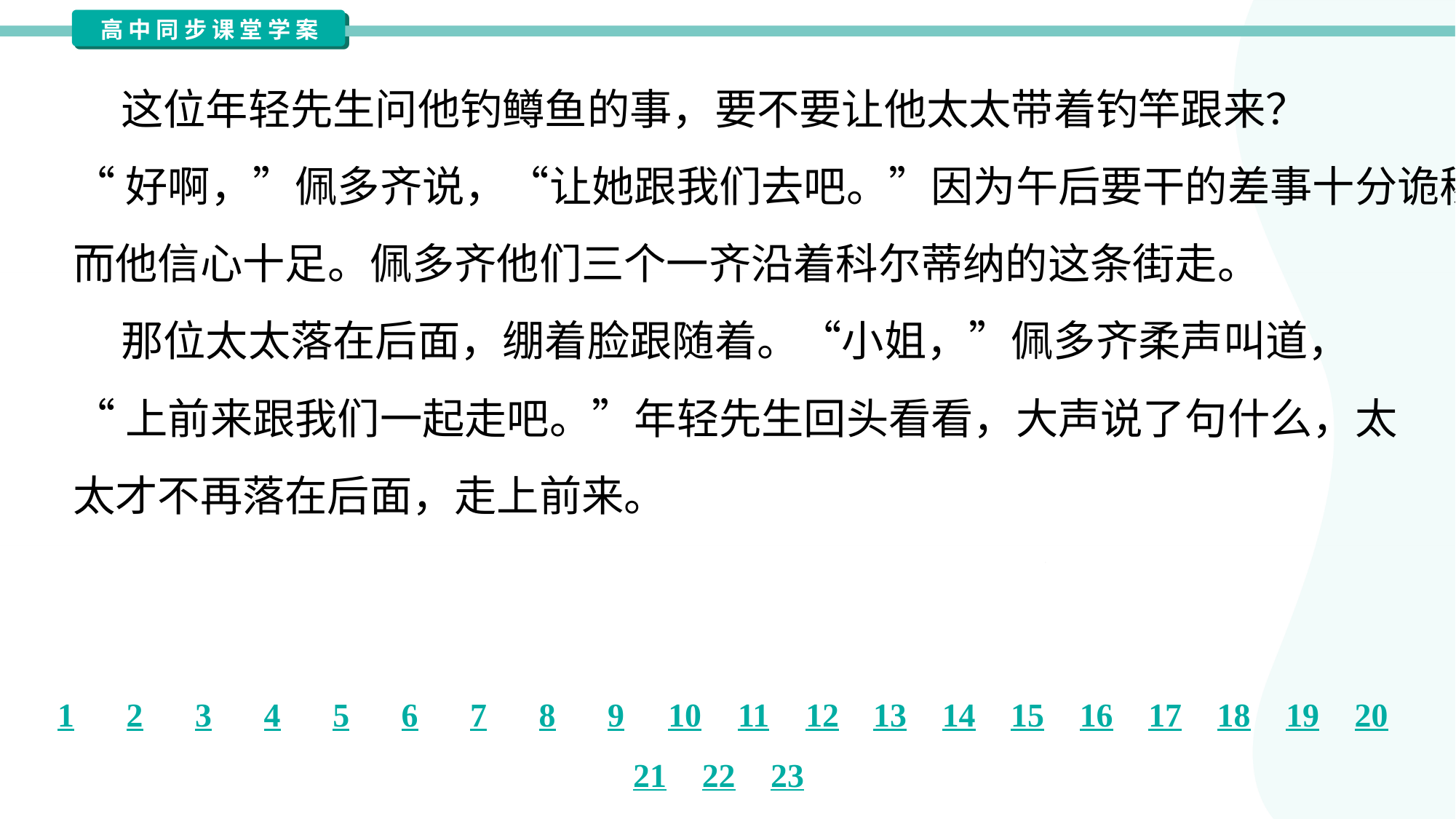

这位年轻先生问他钓鳟鱼的事，要不要让他太太带着钓竿跟来？
“好啊，”佩多齐说，“让她跟我们去吧。”因为午后要干的差事十分诡秘，
而他信心十足。佩多齐他们三个一齐沿着科尔蒂纳的这条街走。
    那位太太落在后面，绷着脸跟随着。“小姐，”佩多齐柔声叫道，
“上前来跟我们一起走吧。”年轻先生回头看看，大声说了句什么，太
太才不再落在后面，走上前来。